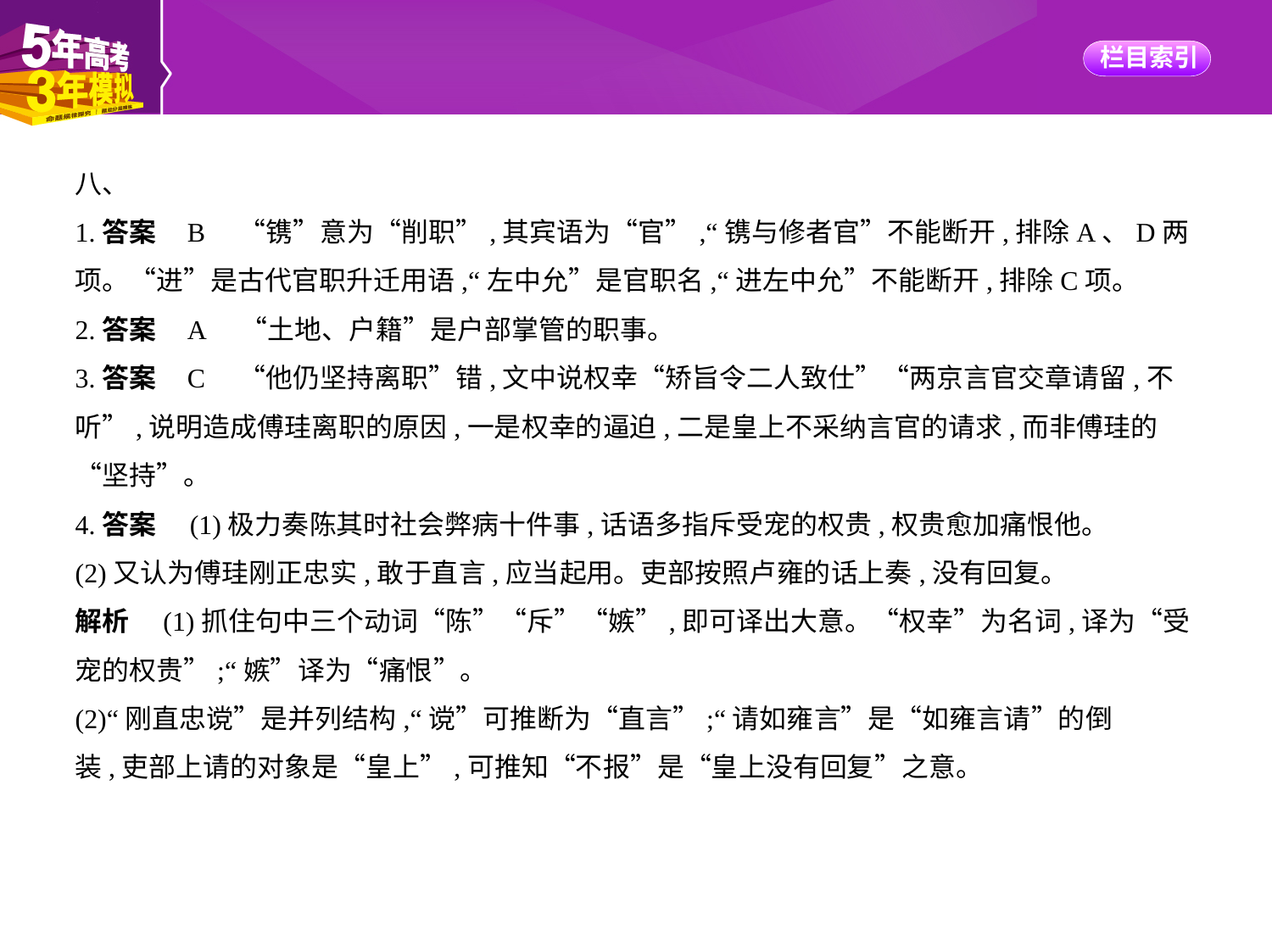

八、
1.答案    B　“镌”意为“削职”,其宾语为“官”,“镌与修者官”不能断开,排除A、D两
项。“进”是古代官职升迁用语,“左中允”是官职名,“进左中允”不能断开,排除C项。
2.答案    A　“土地、户籍”是户部掌管的职事。
3.答案    C　“他仍坚持离职”错,文中说权幸“矫旨令二人致仕”“两京言官交章请留,不
听”,说明造成傅珪离职的原因,一是权幸的逼迫,二是皇上不采纳言官的请求,而非傅珪的
“坚持”。
4.答案　(1)极力奏陈其时社会弊病十件事,话语多指斥受宠的权贵,权贵愈加痛恨他。
(2)又认为傅珪刚正忠实,敢于直言,应当起用。吏部按照卢雍的话上奏,没有回复。
解析　(1)抓住句中三个动词“陈”“斥”“嫉”,即可译出大意。“权幸”为名词,译为“受
宠的权贵”;“嫉”译为“痛恨”。
(2)“刚直忠谠”是并列结构,“谠”可推断为“直言”;“请如雍言”是“如雍言请”的倒
装,吏部上请的对象是“皇上”,可推知“不报”是“皇上没有回复”之意。